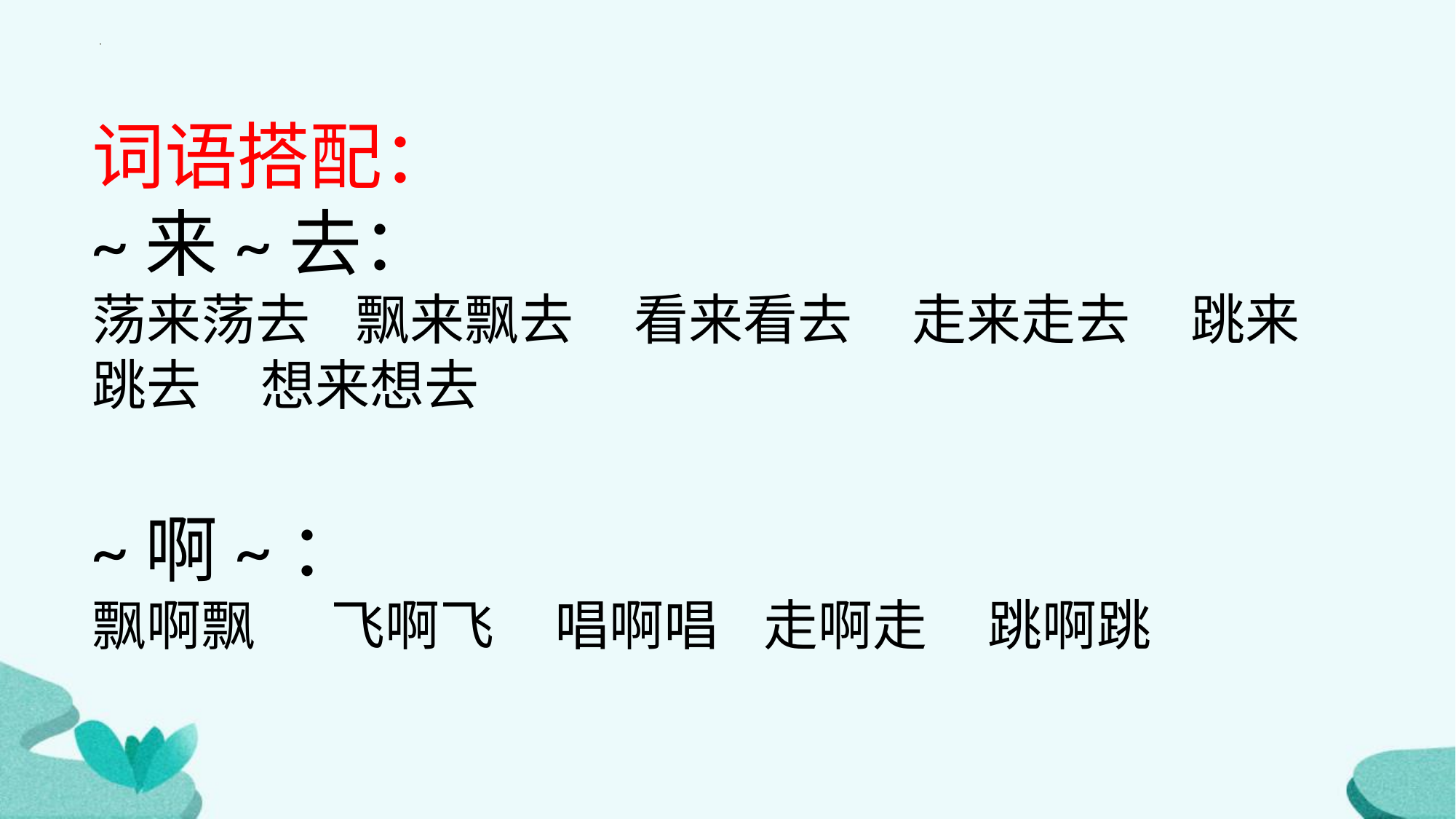

词语搭配：
~来~去：
荡来荡去   飘来飘去    看来看去    走来走去    跳来跳去    想来想去

~啊~：
飘啊飘     飞啊飞    唱啊唱   走啊走    跳啊跳